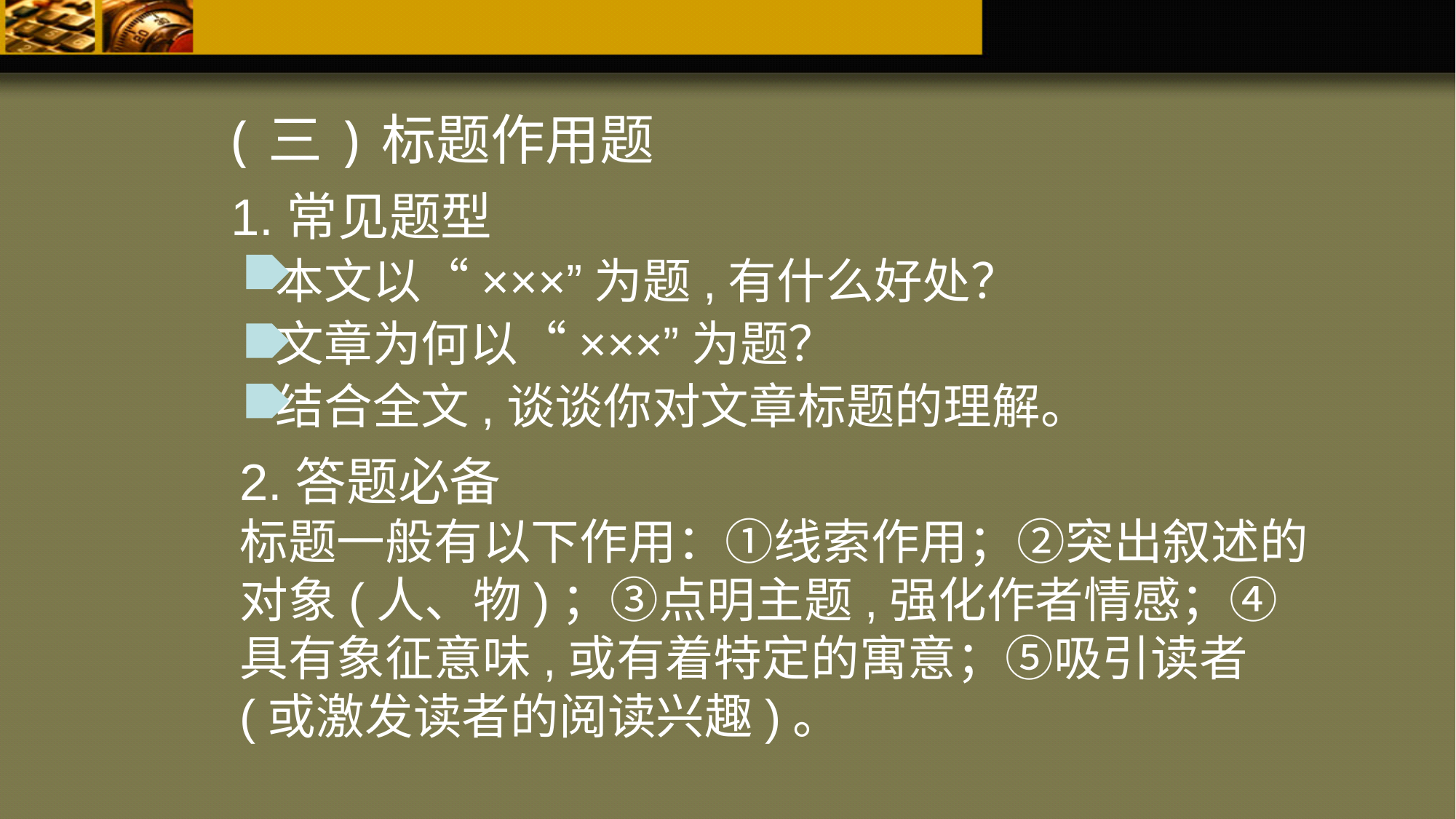

(三)标题作用题
1.常见题型
   本文以“×××”为题,有什么好处？
   文章为何以“×××”为题？
   结合全文,谈谈你对文章标题的理解。

2.答题必备
标题一般有以下作用：①线索作用；②突出叙述的对象(人、物)；③点明主题,强化作者情感；④具有象征意味,或有着特定的寓意；⑤吸引读者(或激发读者的阅读兴趣)。